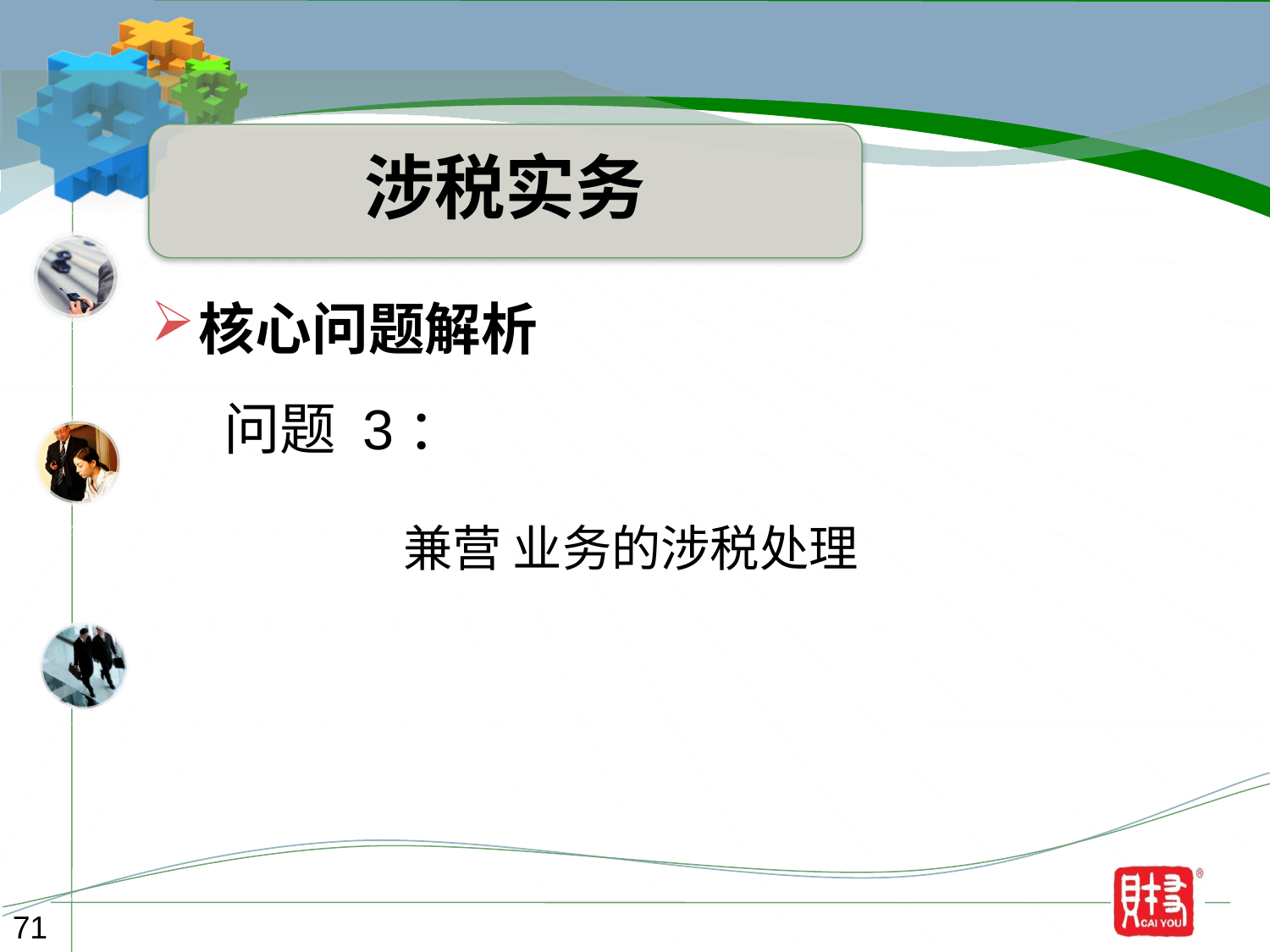

涉税实务
核心问题解析
问题 3：
兼营 业务的涉税处理

71